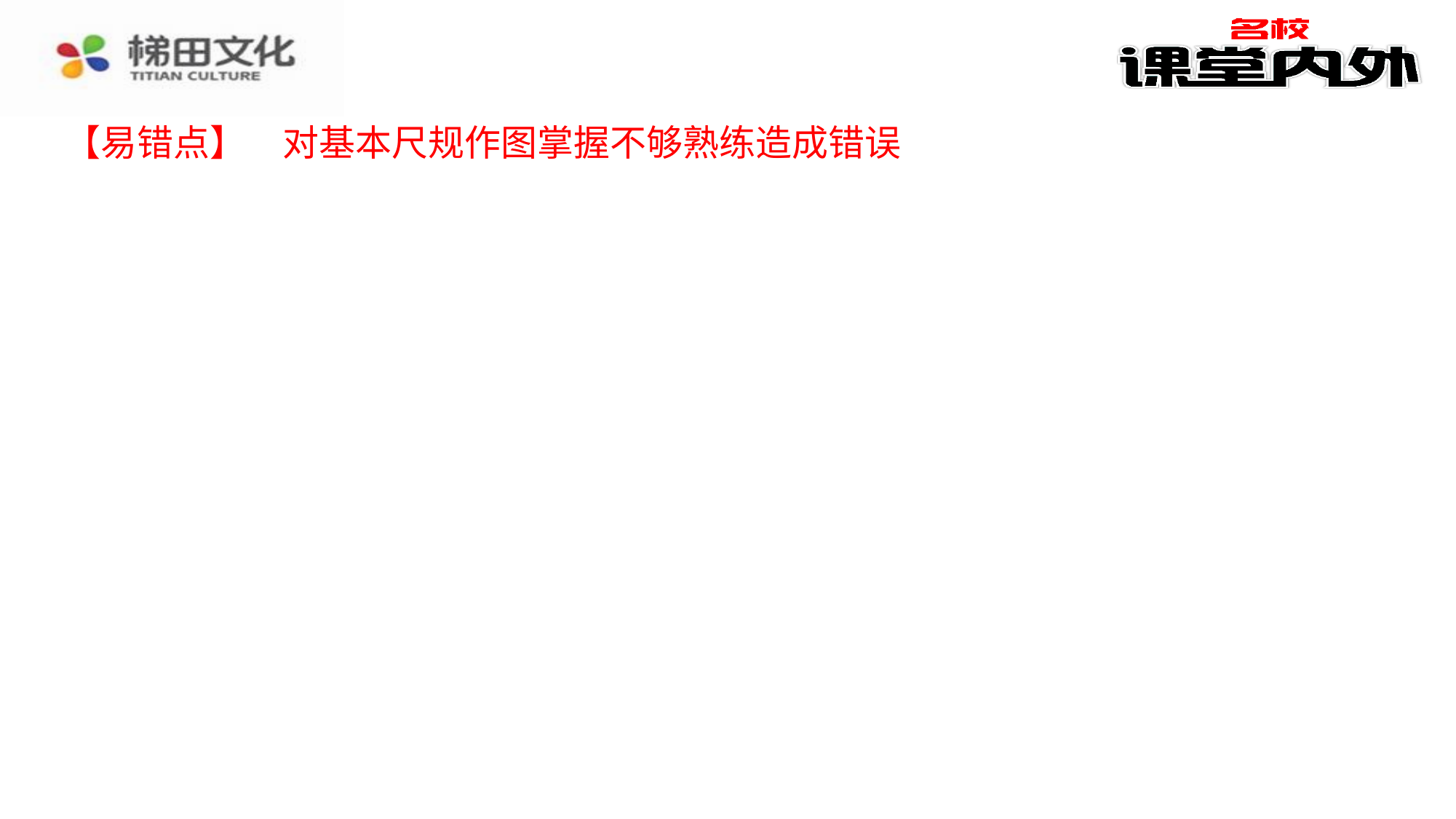

【易错点】　对基本尺规作图掌握不够熟练造成错误
【易错点】　对基本尺规作图掌握不够熟练造成错误